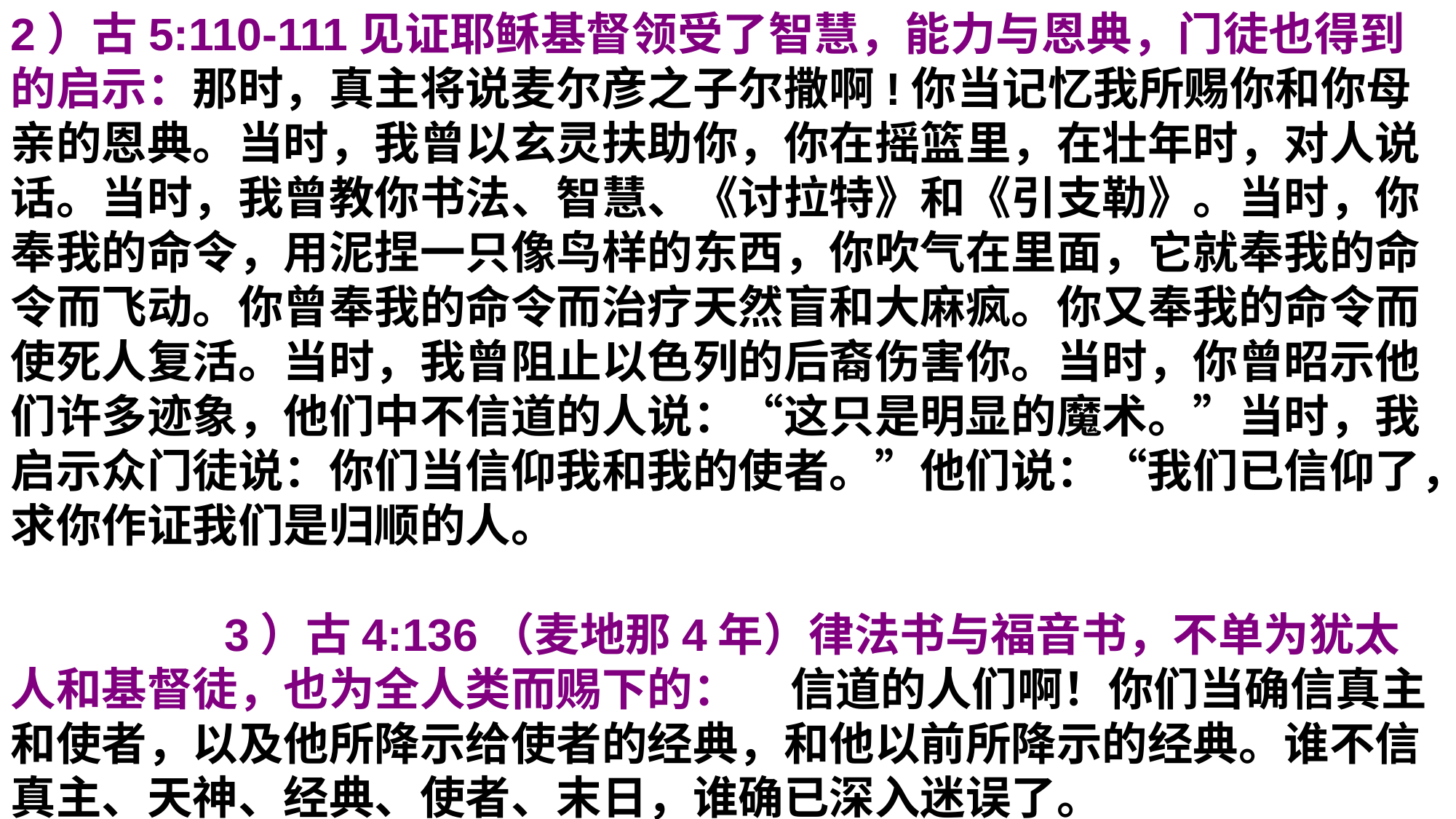

2）古5:110-111见证耶稣基督领受了智慧，能力与恩典，门徒也得到的启示：那时，真主将说麦尔彦之子尔撒啊!你当记忆我所赐你和你母亲的恩典。当时，我曾以玄灵扶助你，你在摇篮里，在壮年时，对人说话。当时，我曾教你书法、智慧、《讨拉特》和《引支勒》。当时，你奉我的命令，用泥捏一只像鸟样的东西，你吹气在里面，它就奉我的命令而飞动。你曾奉我的命令而治疗天然盲和大麻疯。你又奉我的命令而使死人复活。当时，我曾阻止以色列的后裔伤害你。当时，你曾昭示他们许多迹象，他们中不信道的人说：“这只是明显的魔术。”当时，我启示众门徒说：你们当信仰我和我的使者。”他们说：“我们已信仰了，求你作证我们是归顺的人。
                                                                                                                                    3）古4:136（麦地那4年）律法书与福音书，不单为犹太人和基督徒，也为全人类而赐下的：     信道的人们啊！你们当确信真主和使者，以及他所降示给使者的经典，和他以前所降示的经典。谁不信真主、天神、经典、使者、末日，谁确已深入迷误了。